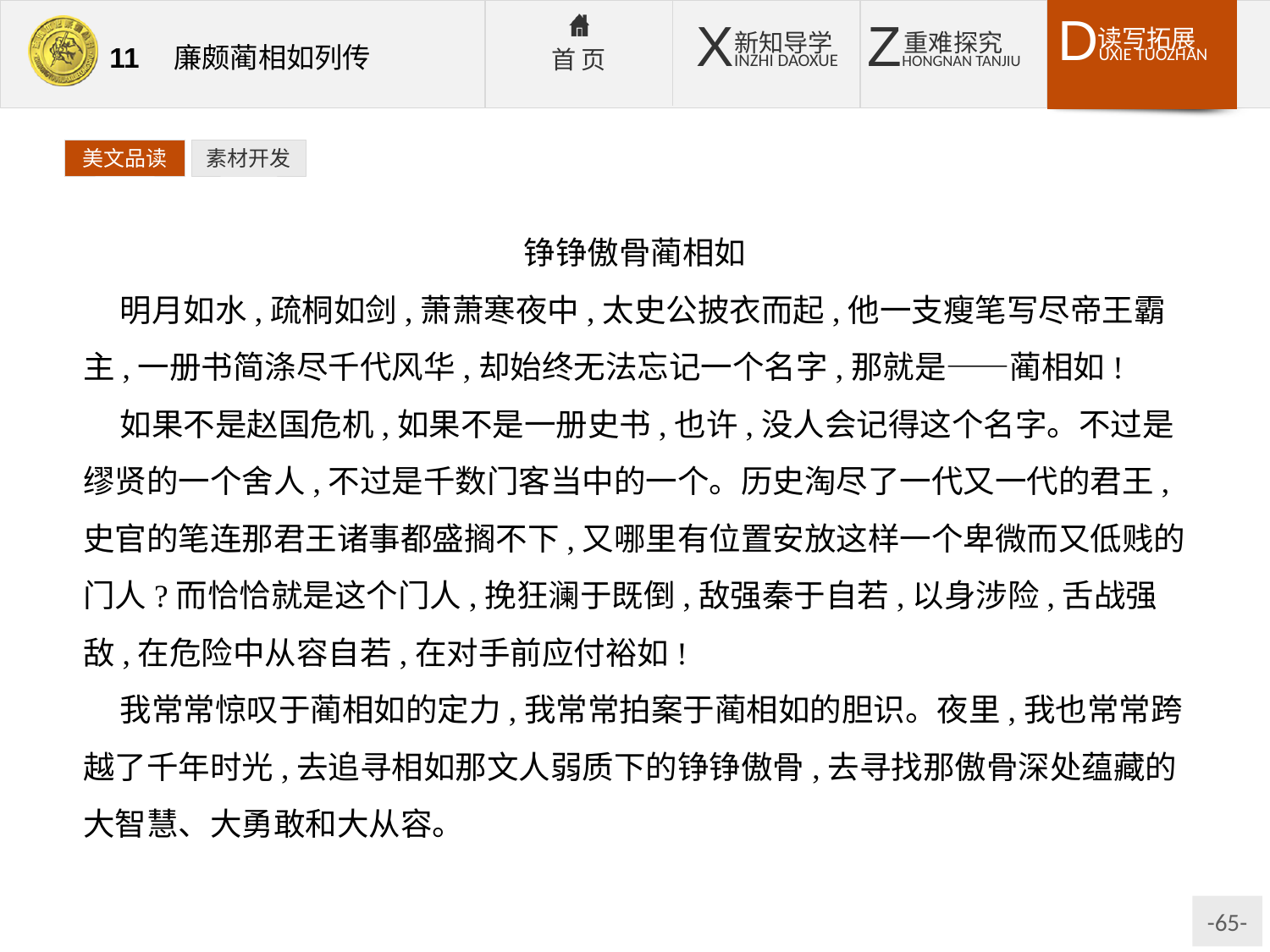

美文品读
素材开发
铮铮傲骨蔺相如
明月如水,疏桐如剑,萧萧寒夜中,太史公披衣而起,他一支瘦笔写尽帝王霸主,一册书简涤尽千代风华,却始终无法忘记一个名字,那就是——蔺相如!
如果不是赵国危机,如果不是一册史书,也许,没人会记得这个名字。不过是缪贤的一个舍人,不过是千数门客当中的一个。历史淘尽了一代又一代的君王,史官的笔连那君王诸事都盛搁不下,又哪里有位置安放这样一个卑微而又低贱的门人?而恰恰就是这个门人,挽狂澜于既倒,敌强秦于自若,以身涉险,舌战强敌,在危险中从容自若,在对手前应付裕如!
我常常惊叹于蔺相如的定力,我常常拍案于蔺相如的胆识。夜里,我也常常跨越了千年时光,去追寻相如那文人弱质下的铮铮傲骨,去寻找那傲骨深处蕴藏的大智慧、大勇敢和大从容。